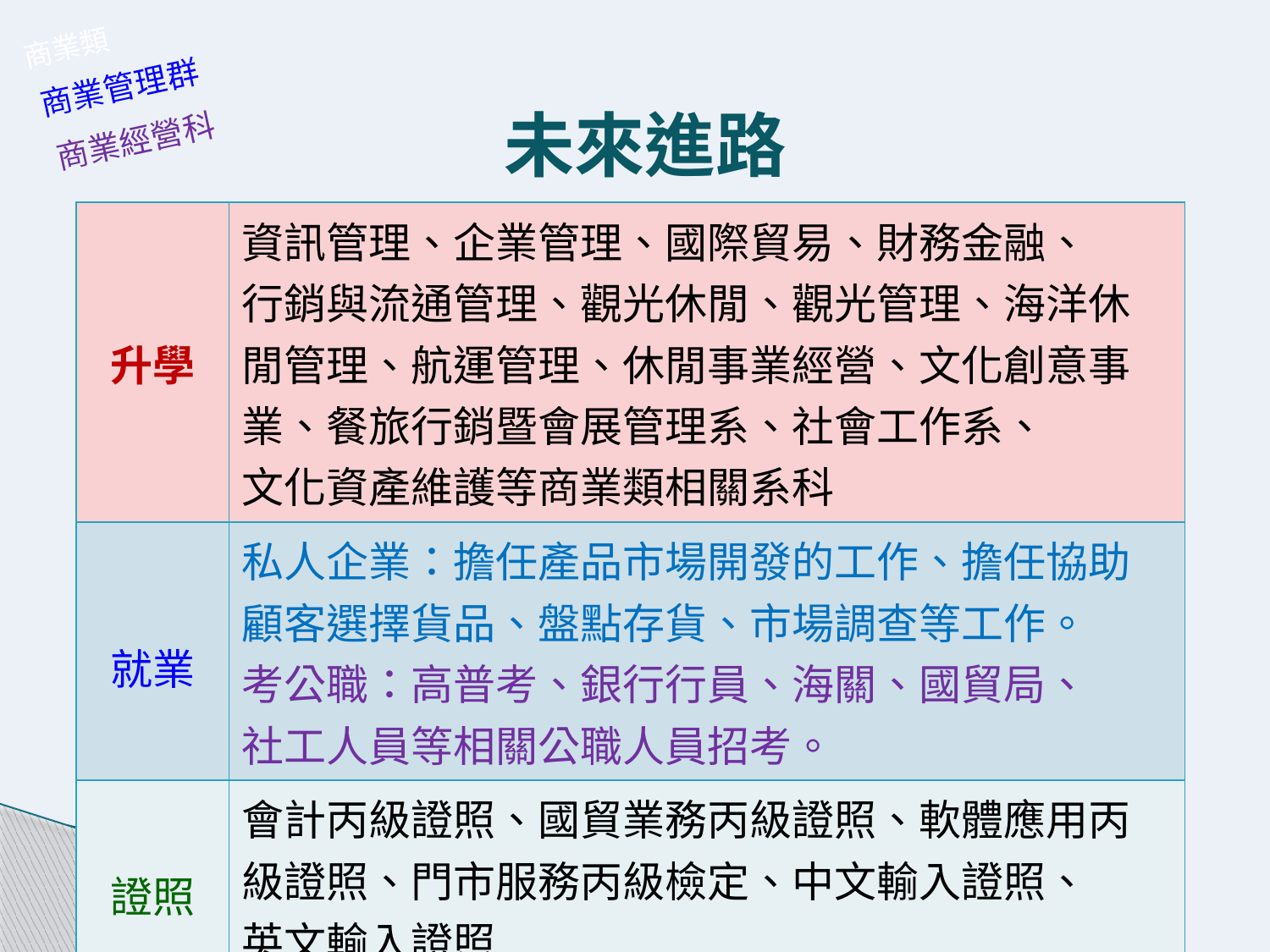

商業類

商業管理群
未來進路
商業經營科
| 升學 | 資訊管理、企業管理、國際貿易、財務金融、 行銷與流通管理、觀光休閒、觀光管理、海洋休閒管理、航運管理、休閒事業經營、文化創意事業、餐旅行銷暨會展管理系、社會工作系、 文化資產維護等商業類相關系科 |
| --- | --- |
| 就業 | 私人企業：擔任產品市場開發的工作、擔任協助顧客選擇貨品、盤點存貨、市場調查等工作。 考公職：高普考、銀行行員、海關、國貿局、 社工人員等相關公職人員招考。 |
| 證照 | 會計丙級證照、國貿業務丙級證照、軟體應用丙級證照、門市服務丙級檢定、中文輸入證照、 英文輸入證照 |